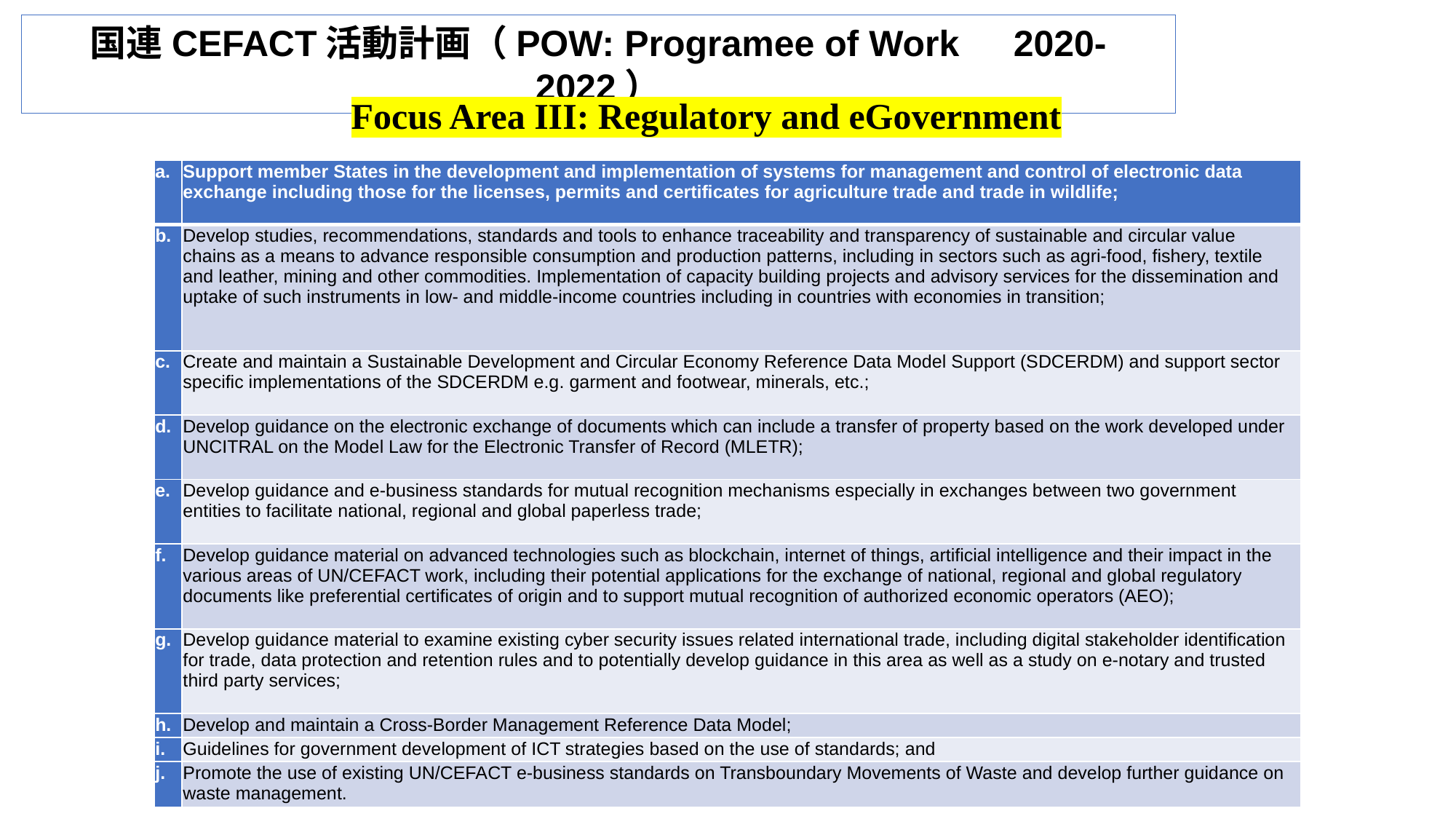

国連CEFACT活動計画（POW: Programee of Work　2020-2022）
Focus Area III: Regulatory and eGovernment
| a. | Support member States in the development and implementation of systems for management and control of electronic data exchange including those for the licenses, permits and certificates for agriculture trade and trade in wildlife; |
| --- | --- |
| b. | Develop studies, recommendations, standards and tools to enhance traceability and transparency of sustainable and circular value chains as a means to advance responsible consumption and production patterns, including in sectors such as agri-food, fishery, textile and leather, mining and other commodities. Implementation of capacity building projects and advisory services for the dissemination and uptake of such instruments in low- and middle-income countries including in countries with economies in transition; |
| c. | Create and maintain a Sustainable Development and Circular Economy Reference Data Model Support (SDCERDM) and support sector specific implementations of the SDCERDM e.g. garment and footwear, minerals, etc.; |
| d. | Develop guidance on the electronic exchange of documents which can include a transfer of property based on the work developed under UNCITRAL on the Model Law for the Electronic Transfer of Record (MLETR); |
| e. | Develop guidance and e-business standards for mutual recognition mechanisms especially in exchanges between two government entities to facilitate national, regional and global paperless trade; |
| f. | Develop guidance material on advanced technologies such as blockchain, internet of things, artificial intelligence and their impact in the various areas of UN/CEFACT work, including their potential applications for the exchange of national, regional and global regulatory documents like preferential certificates of origin and to support mutual recognition of authorized economic operators (AEO); |
| g. | Develop guidance material to examine existing cyber security issues related international trade, including digital stakeholder identification for trade, data protection and retention rules and to potentially develop guidance in this area as well as a study on e-notary and trusted third party services; |
| h. | Develop and maintain a Cross-Border Management Reference Data Model; |
| i. | Guidelines for government development of ICT strategies based on the use of standards; and |
| j. | Promote the use of existing UN/CEFACT e-business standards on Transboundary Movements of Waste and develop further guidance on waste management. |